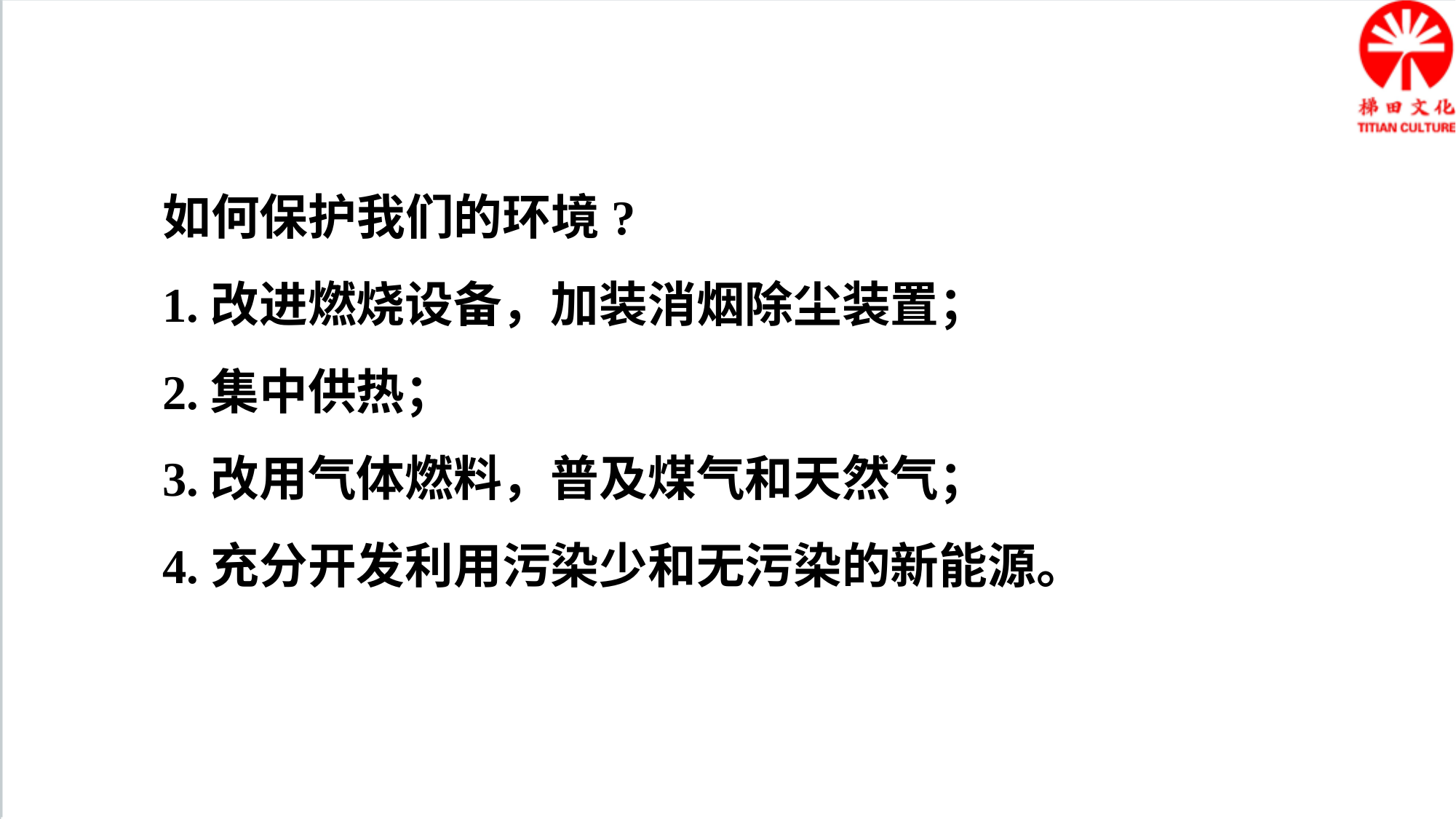

如何保护我们的环境?
1.改进燃烧设备，加装消烟除尘装置；
2.集中供热；
3.改用气体燃料，普及煤气和天然气；
4.充分开发利用污染少和无污染的新能源。